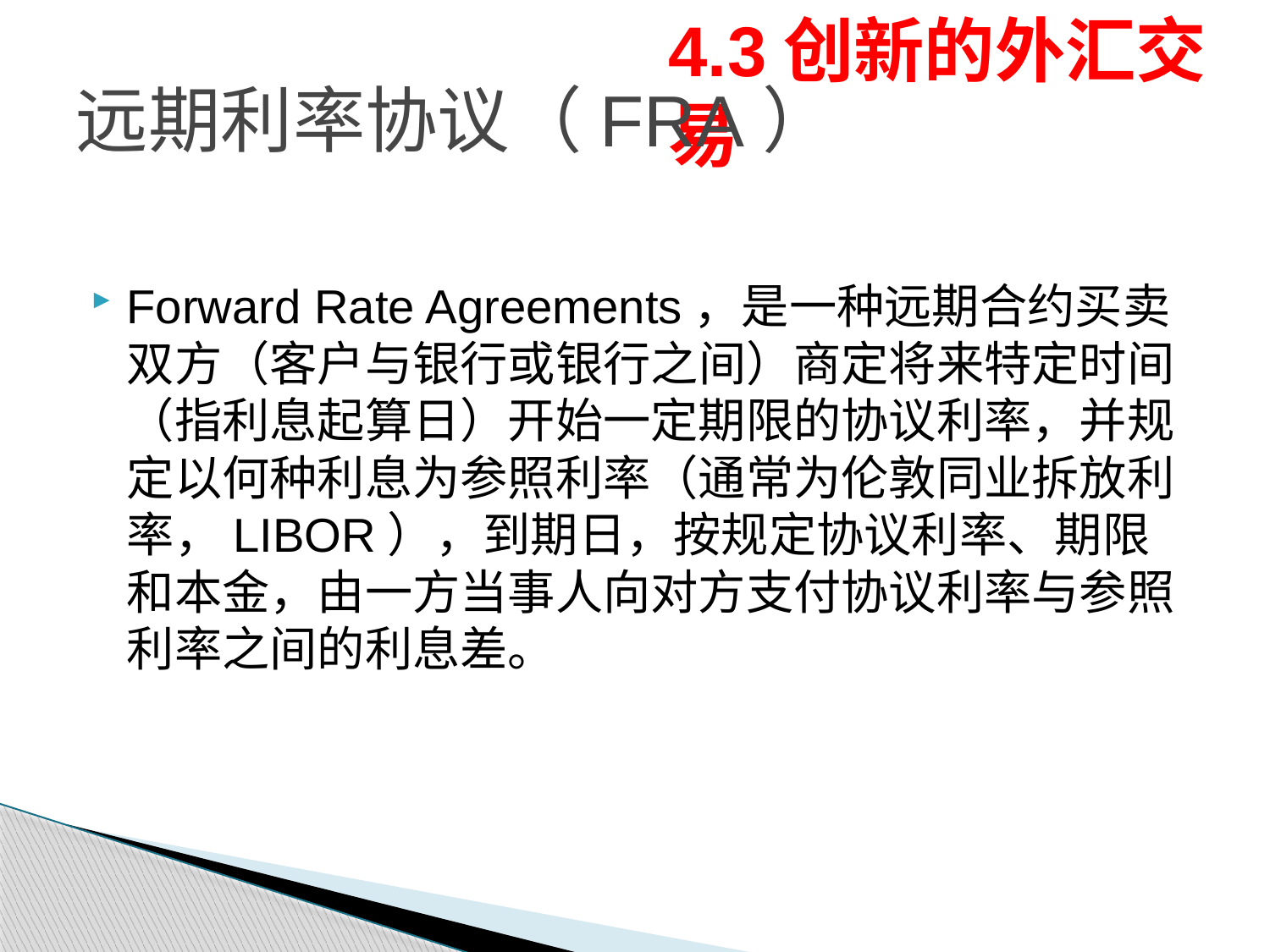

# 远期利率协议（FRA）

Forward Rate Agreements，是一种远期合约买卖双方（客户与银行或银行之间）商定将来特定时间（指利息起算日）开始一定期限的协议利率，并规定以何种利息为参照利率（通常为伦敦同业拆放利率，LIBOR），到期日，按规定协议利率、期限和本金，由一方当事人向对方支付协议利率与参照利率之间的利息差。